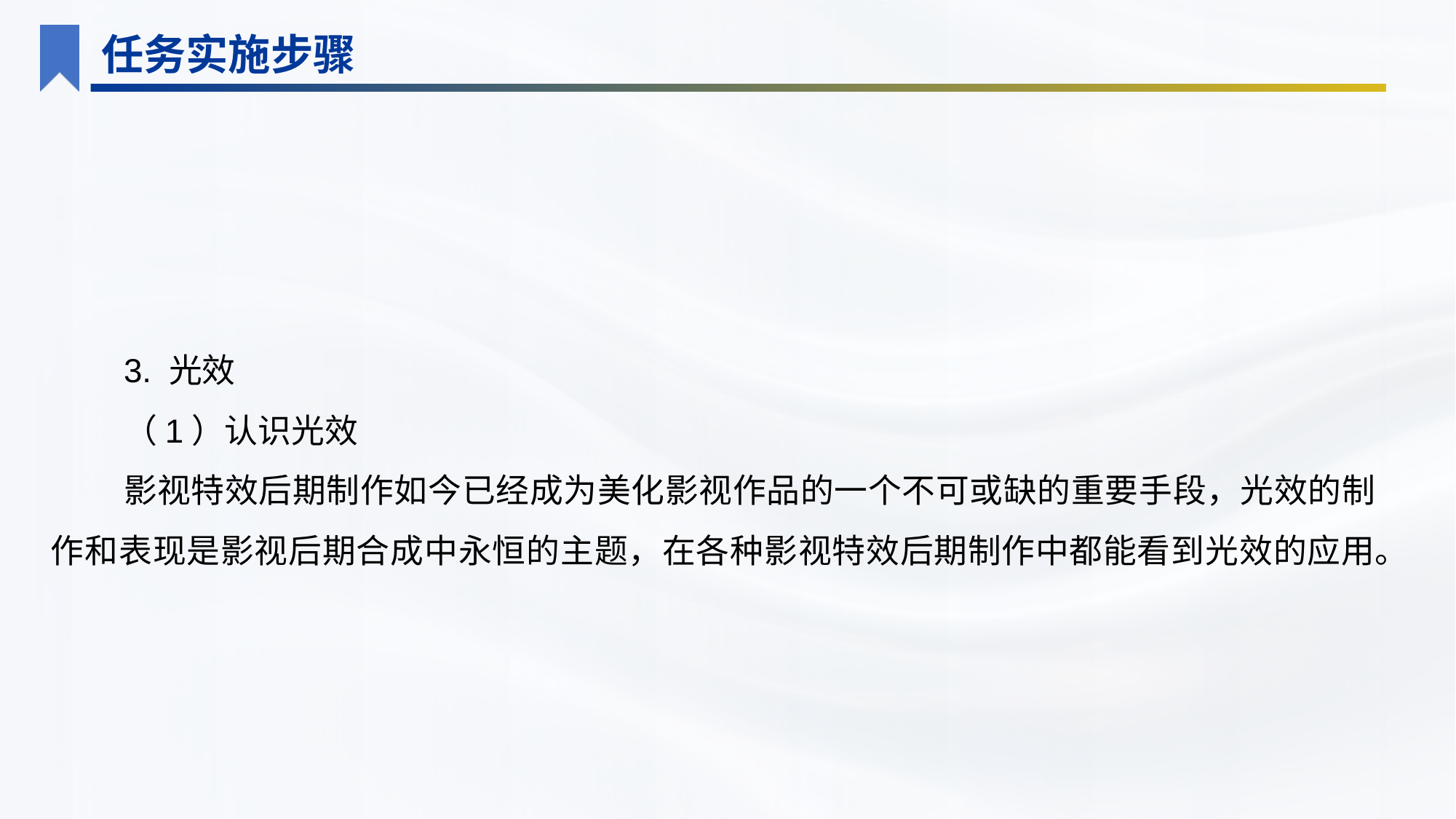

任务实施步骤
3. 光效
（1）认识光效
影视特效后期制作如今已经成为美化影视作品的一个不可或缺的重要手段，光效的制作和表现是影视后期合成中永恒的主题，在各种影视特效后期制作中都能看到光效的应用。